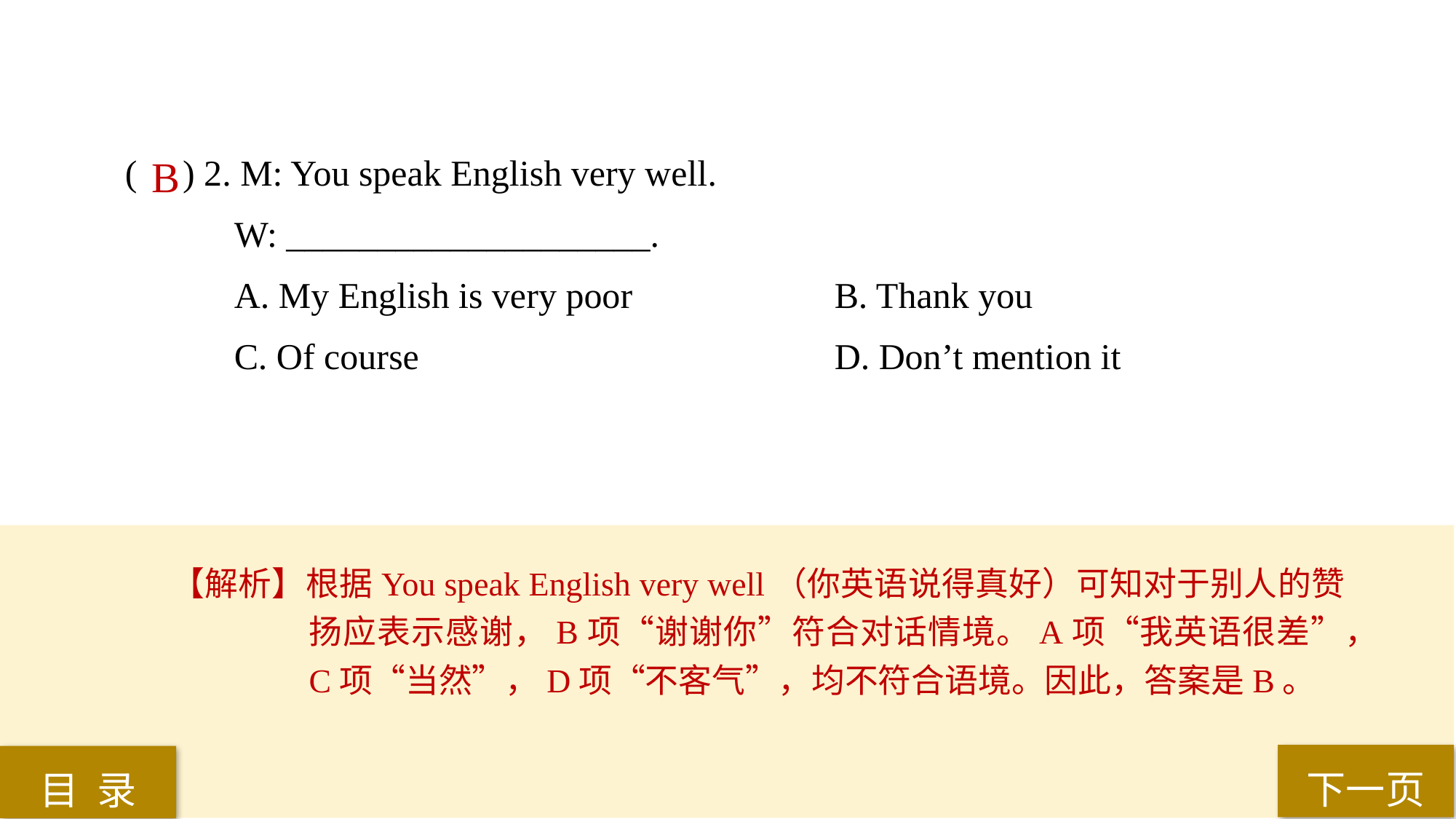

(     ) 2. M: You speak English very well.
W: ____________________.
A. My English is very poor 		B. Thank you
C. Of course 				D. Don’t mention it
 B
【解析】根据You speak English very well（你英语说得真好）可知对于别人的赞扬应表示感谢，B项“谢谢你”符合对话情境。A项“我英语很差”，C项“当然”，D项“不客气”，均不符合语境。因此，答案是B。